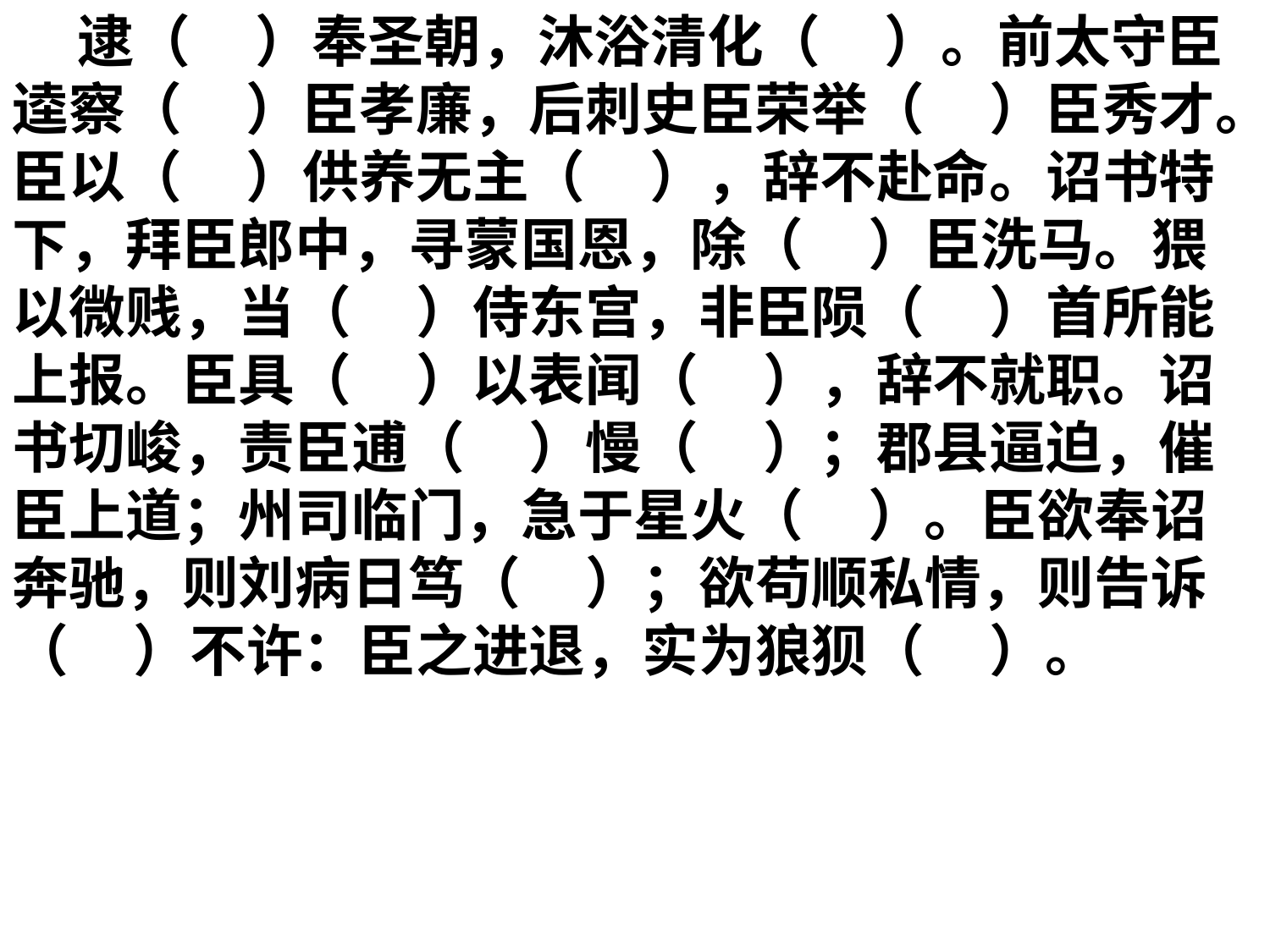

逮（     ）奉圣朝，沐浴清化（     ）。前太守臣逵察（     ）臣孝廉，后刺史臣荣举（     ）臣秀才。臣以（     ）供养无主（     ），辞不赴命。诏书特下，拜臣郎中，寻蒙国恩，除（     ）臣洗马。猥以微贱，当（     ）侍东宫，非臣陨（     ）首所能上报。臣具（     ）以表闻（     ），辞不就职。诏书切峻，责臣逋（     ）慢（     ）；郡县逼迫，催臣上道；州司临门，急于星火（     ）。臣欲奉诏奔驰，则刘病日笃（     ）；欲苟顺私情，则告诉（     ）不许：臣之进退，实为狼狈（     ）。